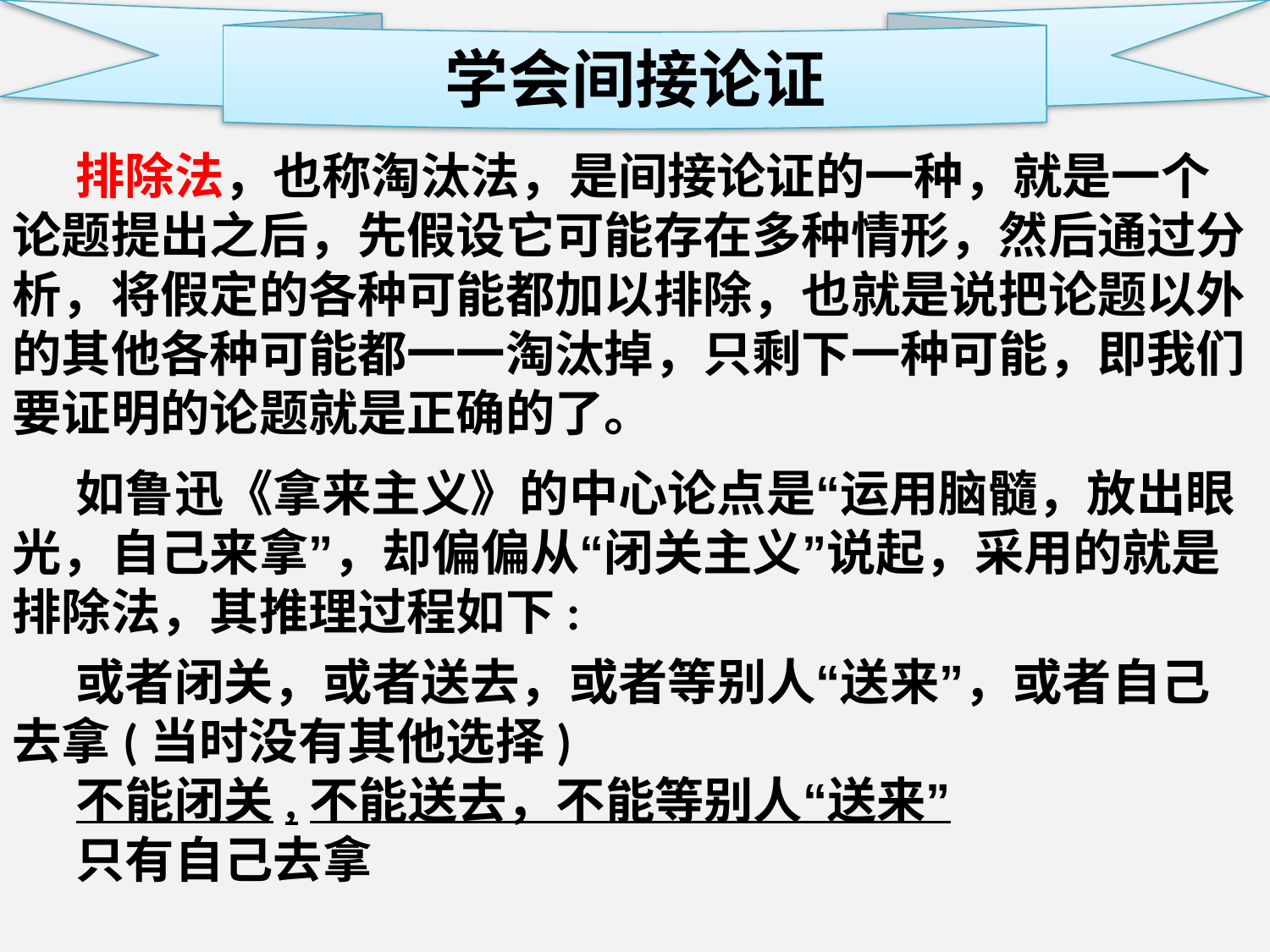

学会间接论证
排除法，也称淘汰法，是间接论证的一种，就是一个论题提出之后，先假设它可能存在多种情形，然后通过分析，将假定的各种可能都加以排除，也就是说把论题以外的其他各种可能都一一淘汰掉，只剩下一种可能，即我们要证明的论题就是正确的了。
如鲁迅《拿来主义》的中心论点是“运用脑髓，放出眼光，自己来拿”，却偏偏从“闭关主义”说起，采用的就是排除法，其推理过程如下:
或者闭关，或者送去，或者等别人“送来”，或者自己去拿(当时没有其他选择)
不能闭关,不能送去，不能等别人“送来”
只有自己去拿